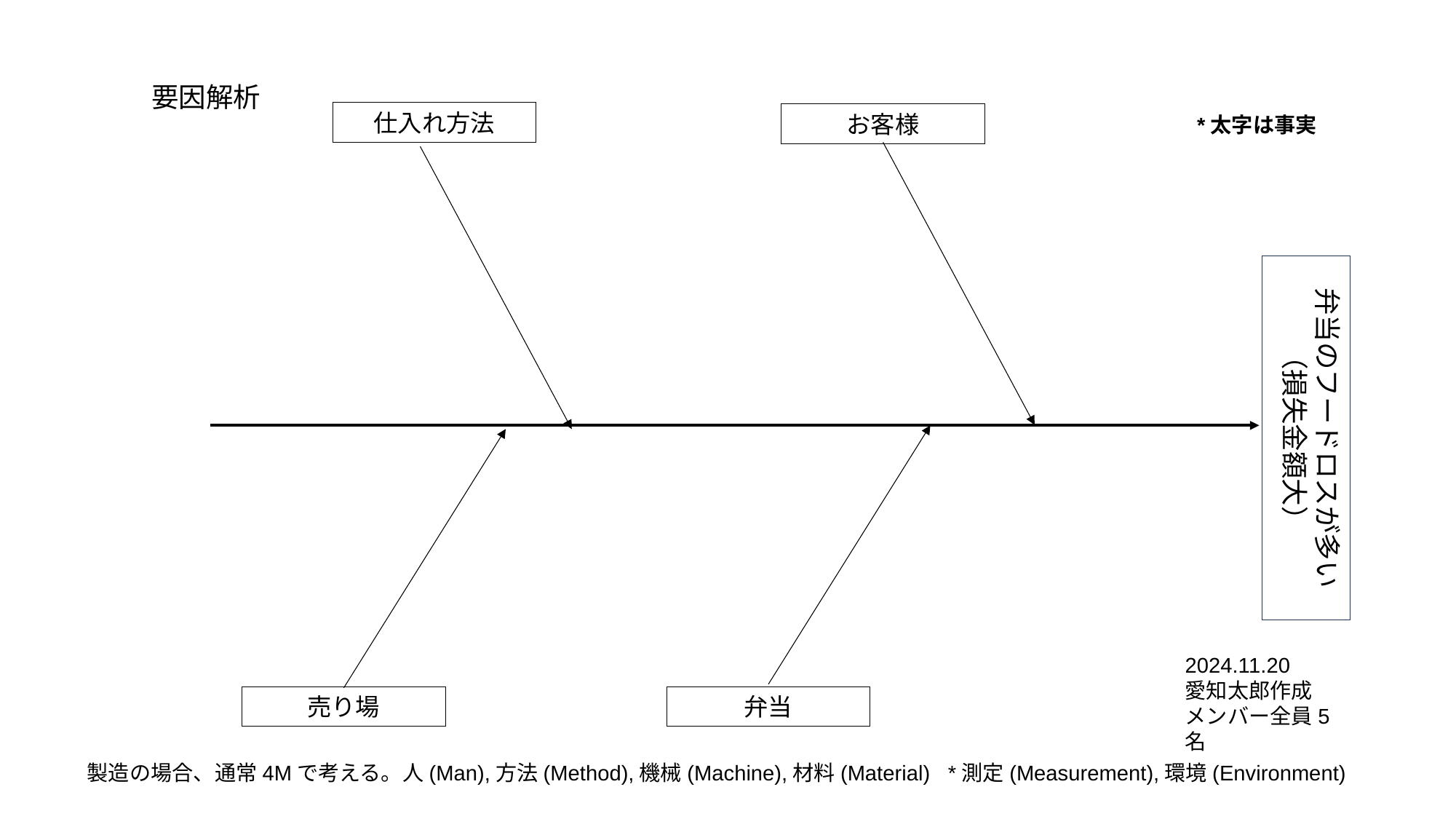

要因解析
仕入れ方法
お客様
*太字は事実
弁当のフードロスが多い（損失金額大）
2024.11.20
愛知太郎作成
メンバー全員5名
売り場
弁当
製造の場合、通常4Mで考える。人(Man),方法(Method),機械(Machine),材料(Material)   *測定(Measurement),環境(Environment)